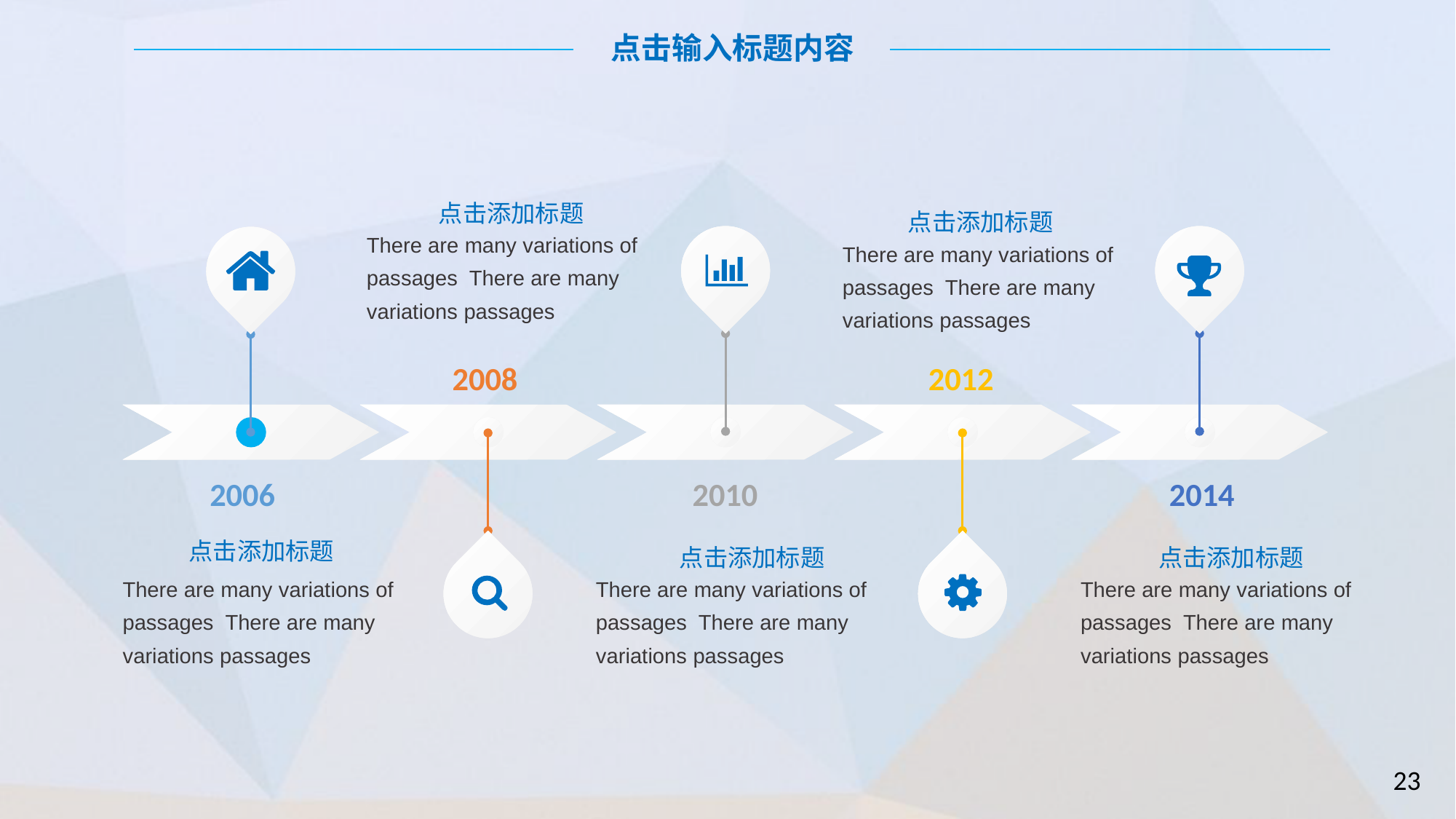

点击输入标题内容
点击添加标题
There are many variations of passages  There are many variations passages
点击添加标题
There are many variations of passages  There are many variations passages

2008
2012

2006
2010
2014
点击添加标题
There are many variations of passages  There are many variations passages
点击添加标题
There are many variations of passages  There are many variations passages
点击添加标题
There are many variations of passages  There are many variations passages

23